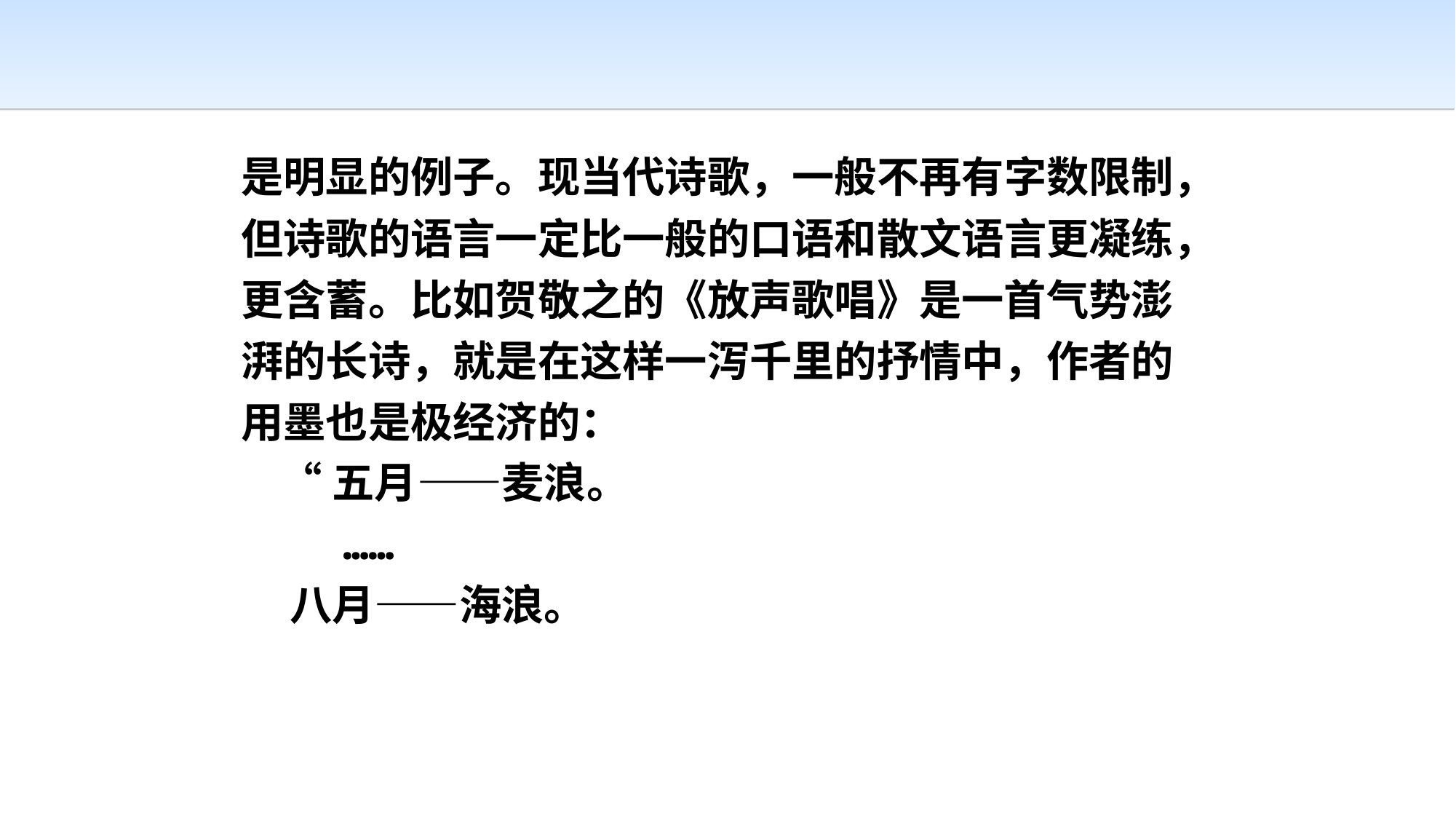

是明显的例子。现当代诗歌，一般不再有字数限制，但诗歌的语言一定比一般的口语和散文语言更凝练，更含蓄。比如贺敬之的《放声歌唱》是一首气势澎湃的长诗，就是在这样一泻千里的抒情中，作者的用墨也是极经济的：
    “五月——麦浪。
    ……
    八月——海浪。